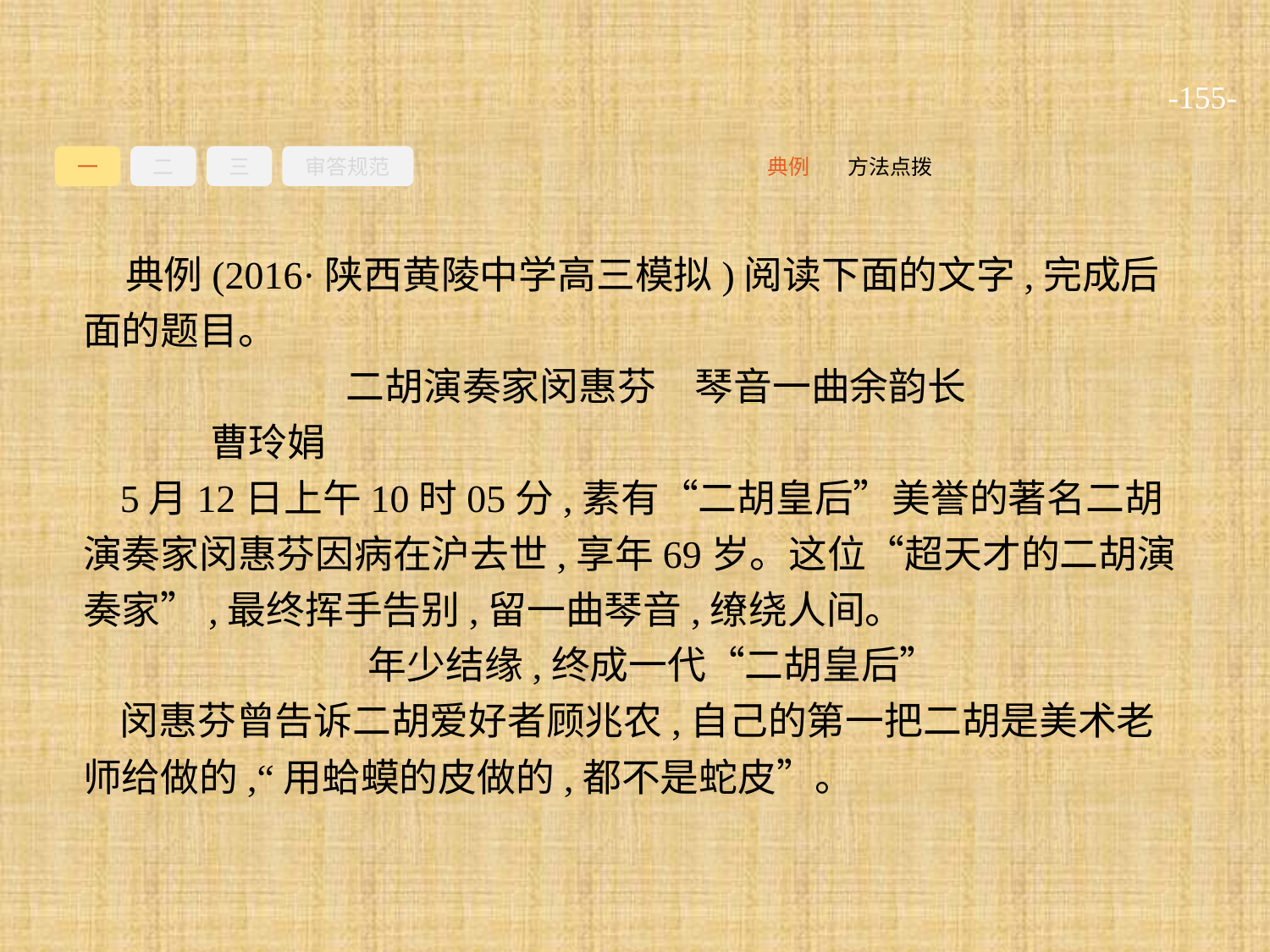

-155-
一
二
三
审答规范
方法点拨
典例
典例(2016·陕西黄陵中学高三模拟)阅读下面的文字,完成后面的题目。
二胡演奏家闵惠芬　琴音一曲余韵长
	曹玲娟
5月12日上午10时05分,素有“二胡皇后”美誉的著名二胡演奏家闵惠芬因病在沪去世,享年69岁。这位“超天才的二胡演奏家”,最终挥手告别,留一曲琴音,缭绕人间。
年少结缘,终成一代“二胡皇后”
闵惠芬曾告诉二胡爱好者顾兆农,自己的第一把二胡是美术老师给做的,“用蛤蟆的皮做的,都不是蛇皮”。